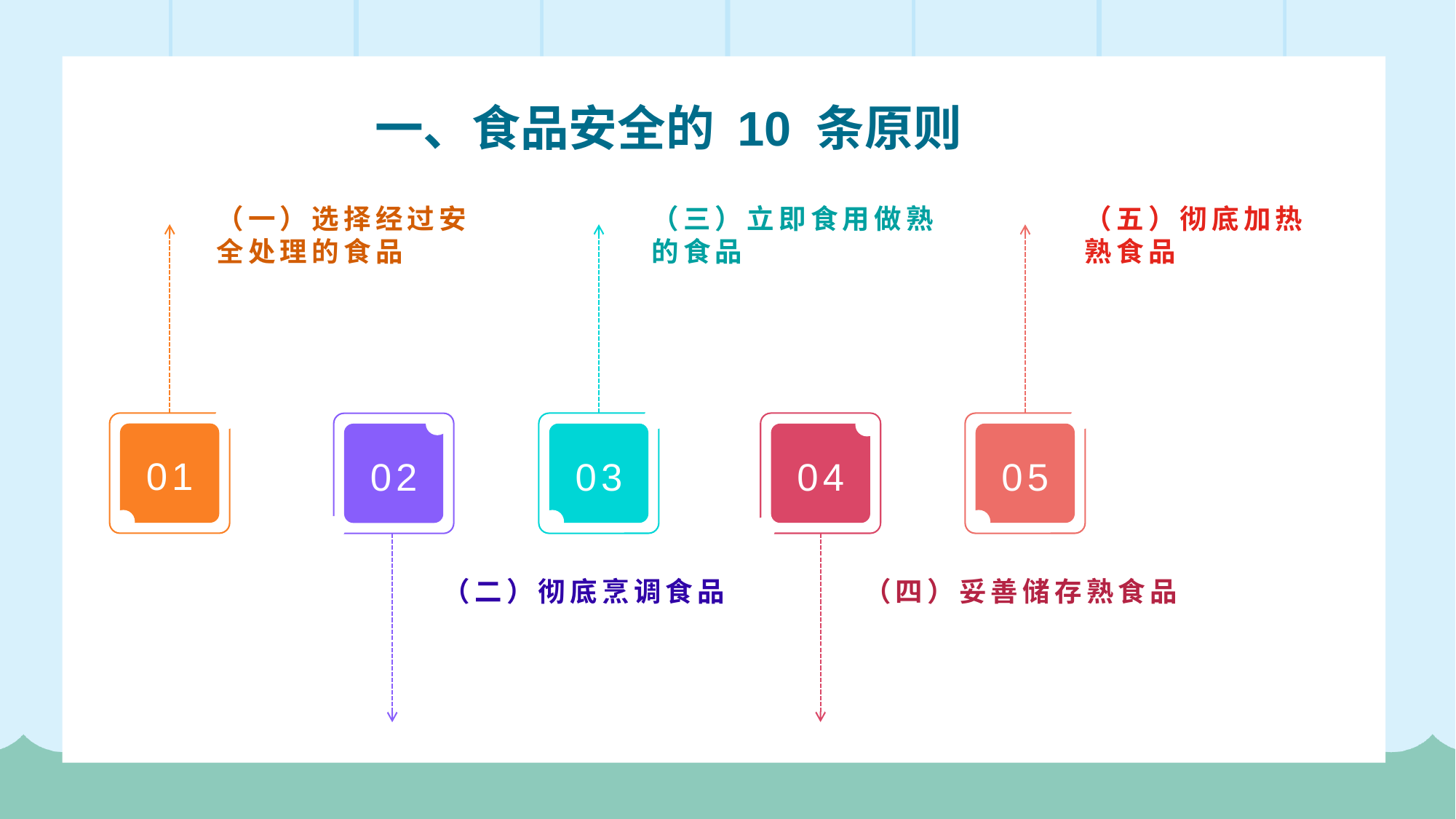

一、食品安全的 10 条原则
（一）选择经过安全处理的食品
（三）立即食用做熟的食品
（五）彻底加热熟食品

01
03
04
05
02

（二）彻底烹调食品
（四）妥善储存熟食品